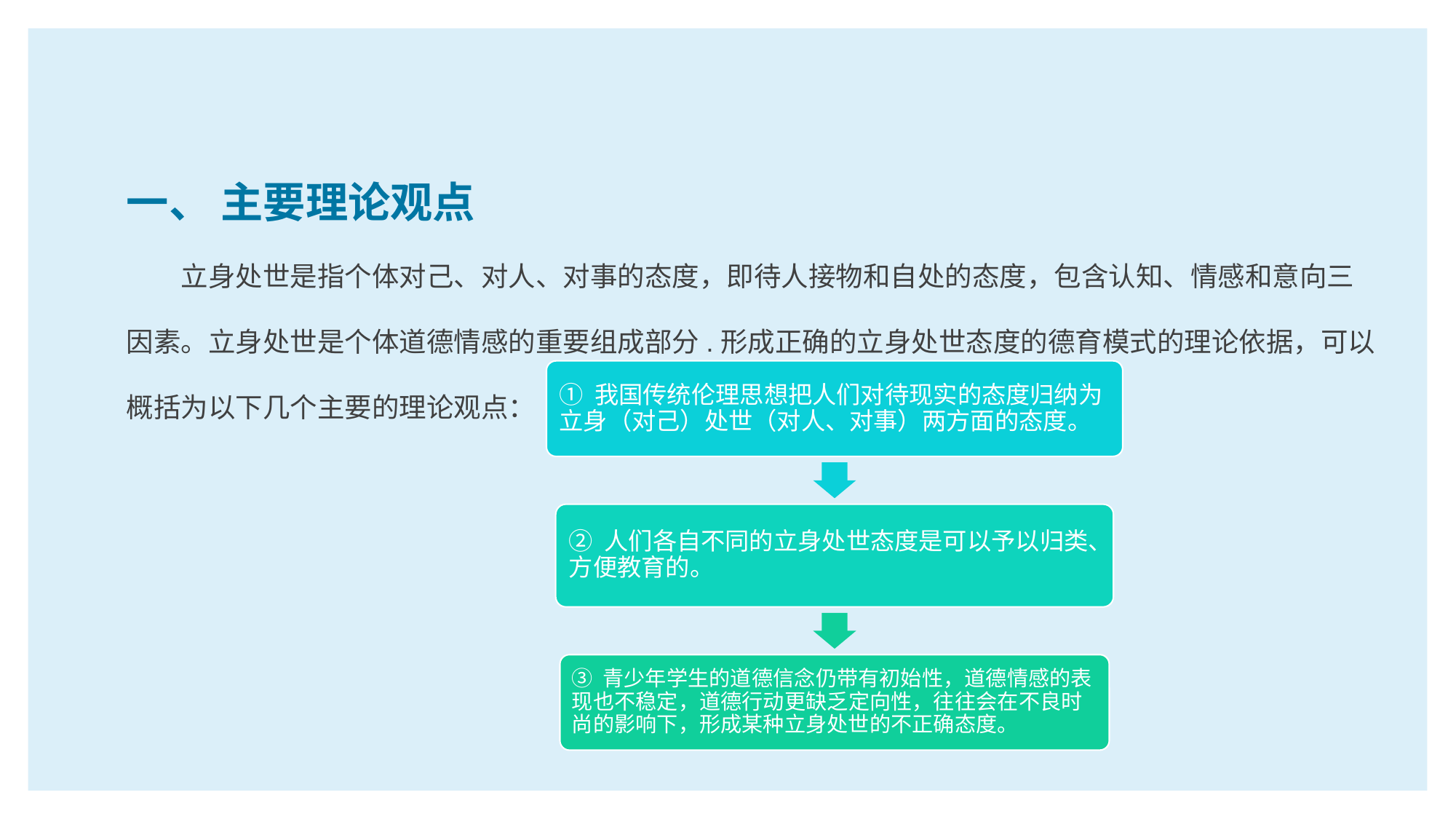

一、 主要理论观点
立身处世是指个体对己、对人、对事的态度，即待人接物和自处的态度，包含认知、情感和意向三因素。立身处世是个体道德情感的重要组成部分.形成正确的立身处世态度的德育模式的理论依据，可以概括为以下几个主要的理论观点：

① 我国传统伦理思想把人们对待现实的态度归纳为立身（对己）处世（对人、对事）两方面的态度。

② 人们各自不同的立身处世态度是可以予以归类、方便教育的。

③ 青少年学生的道德信念仍带有初始性，道德情感的表现也不稳定，道德行动更缺乏定向性，往往会在不良时尚的影响下，形成某种立身处世的不正确态度。